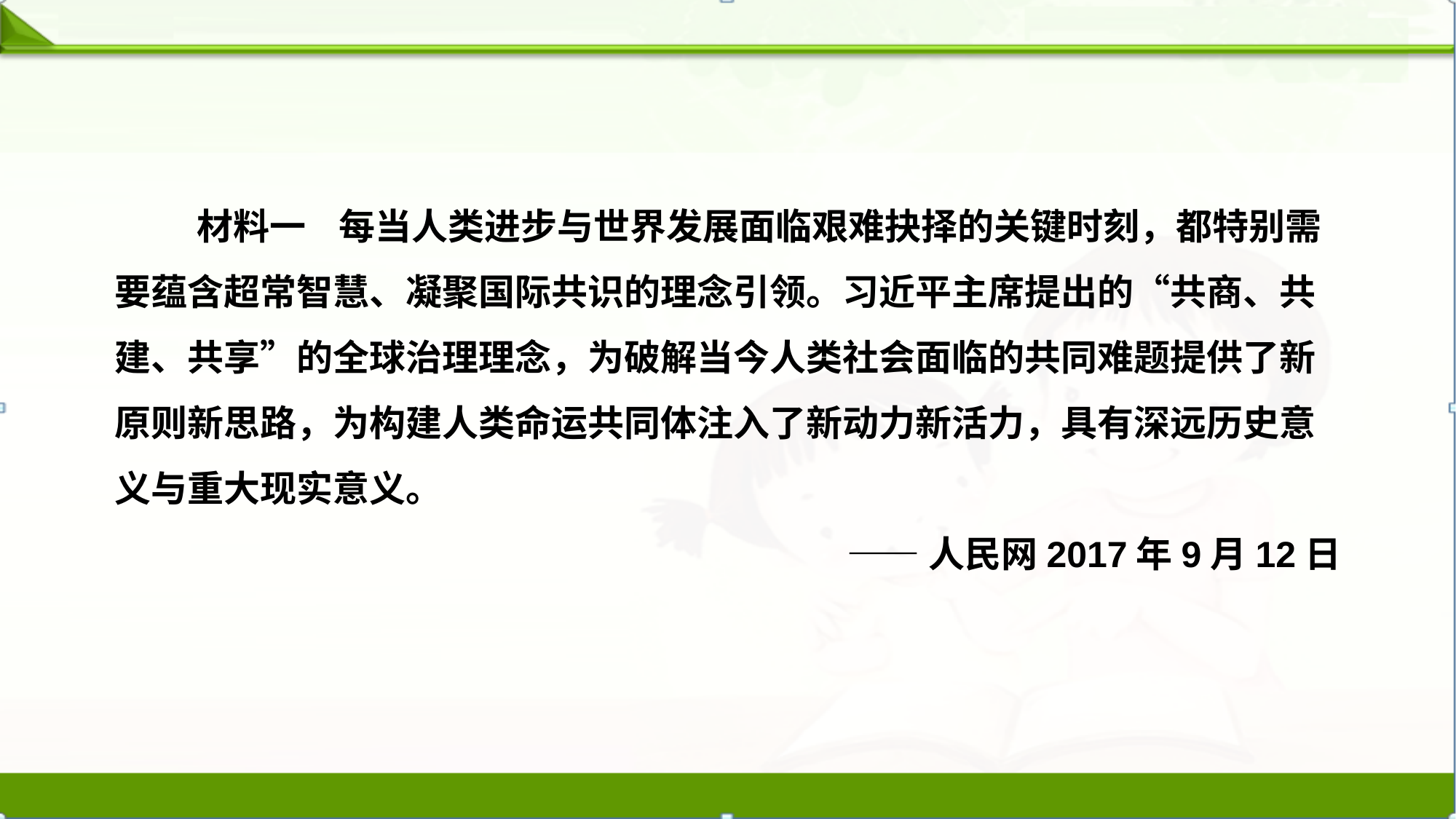

材料一    每当人类进步与世界发展面临艰难抉择的关键时刻，都特别需要蕴含超常智慧、凝聚国际共识的理念引领。习近平主席提出的“共商、共建、共享”的全球治理理念，为破解当今人类社会面临的共同难题提供了新原则新思路，为构建人类命运共同体注入了新动力新活力，具有深远历史意义与重大现实意义。
——人民网2017年9月12日